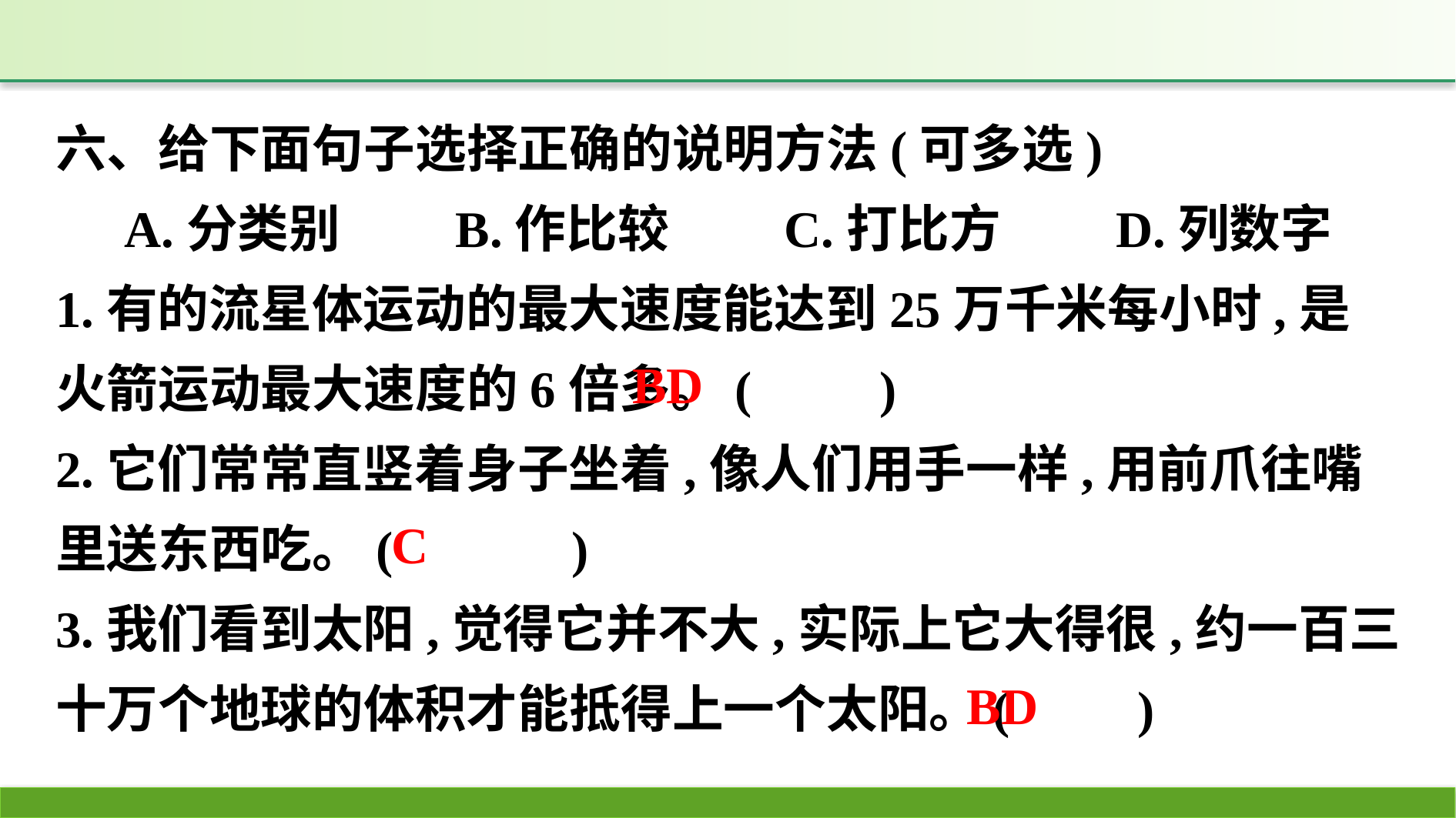

六、给下面句子选择正确的说明方法(可多选)
A.分类别　　B.作比较　　C.打比方　　D.列数字
1.有的流星体运动的最大速度能达到25万千米每小时,是火箭运动最大速度的6倍多。(　　)
2.它们常常直竖着身子坐着,像人们用手一样,用前爪往嘴里送东西吃。(　　　)
3.我们看到太阳,觉得它并不大,实际上它大得很,约一百三十万个地球的体积才能抵得上一个太阳。(　　)
BD
C
BD